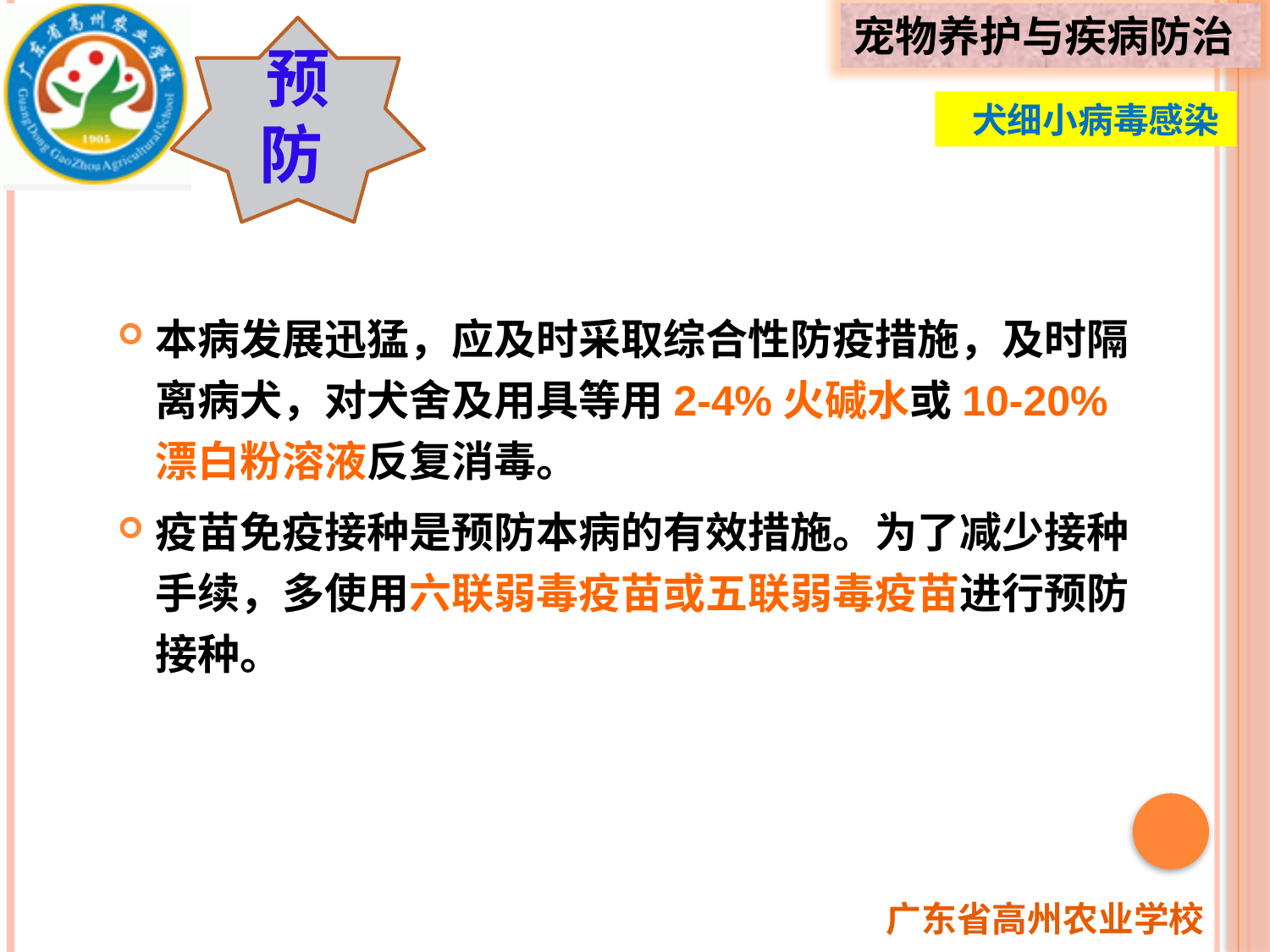

预
防
  犬细小病毒感染
本病发展迅猛，应及时采取综合性防疫措施，及时隔离病犬，对犬舍及用具等用2-4%火碱水或10-20%漂白粉溶液反复消毒。
疫苗免疫接种是预防本病的有效措施。为了减少接种手续，多使用六联弱毒疫苗或五联弱毒疫苗进行预防接种。